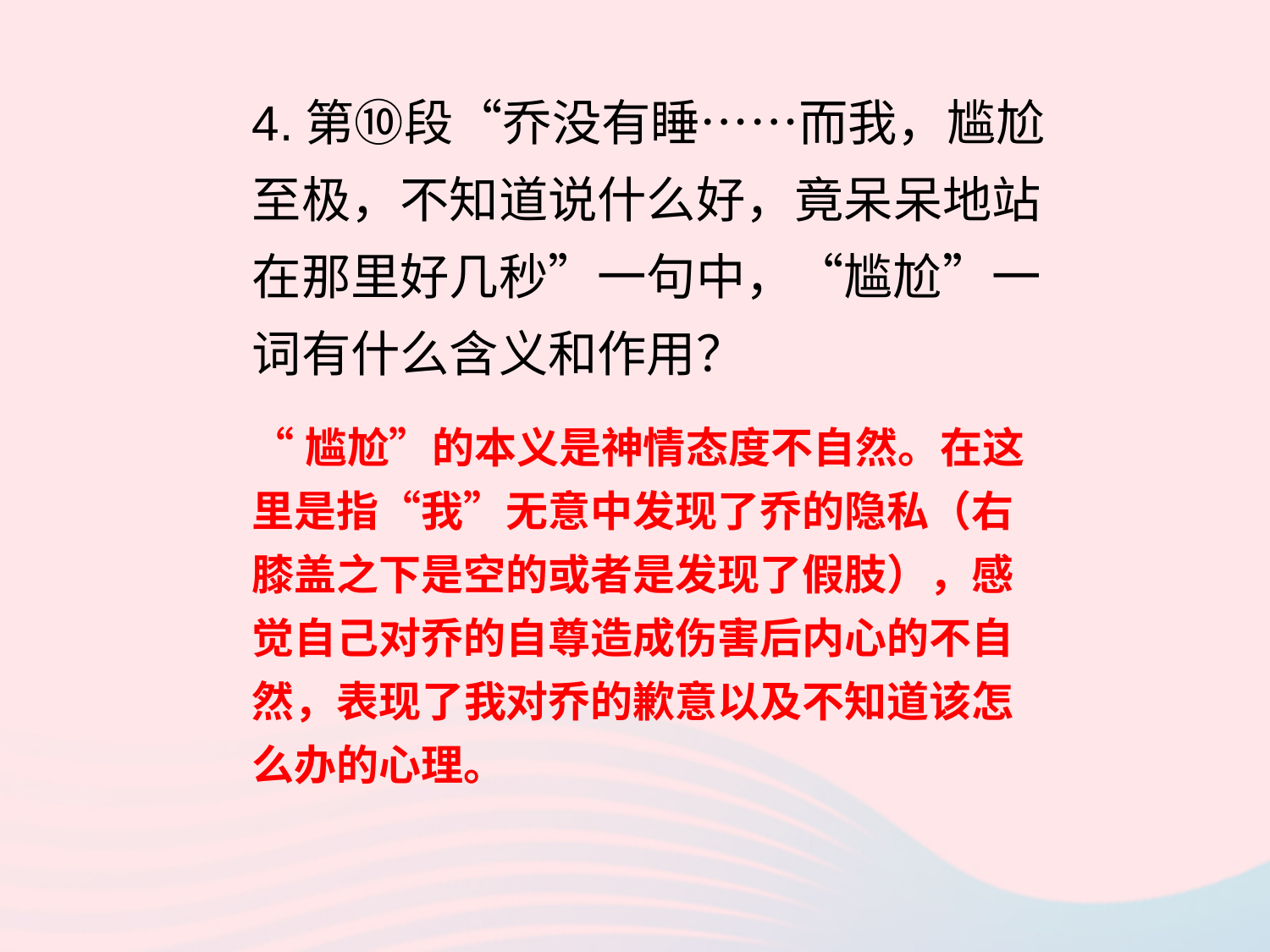

4.第⑩段“乔没有睡……而我，尴尬至极，不知道说什么好，竟呆呆地站在那里好几秒”一句中，“尴尬”一词有什么含义和作用？
“尴尬”的本义是神情态度不自然。在这里是指“我”无意中发现了乔的隐私（右膝盖之下是空的或者是发现了假肢），感觉自己对乔的自尊造成伤害后内心的不自然，表现了我对乔的歉意以及不知道该怎么办的心理。